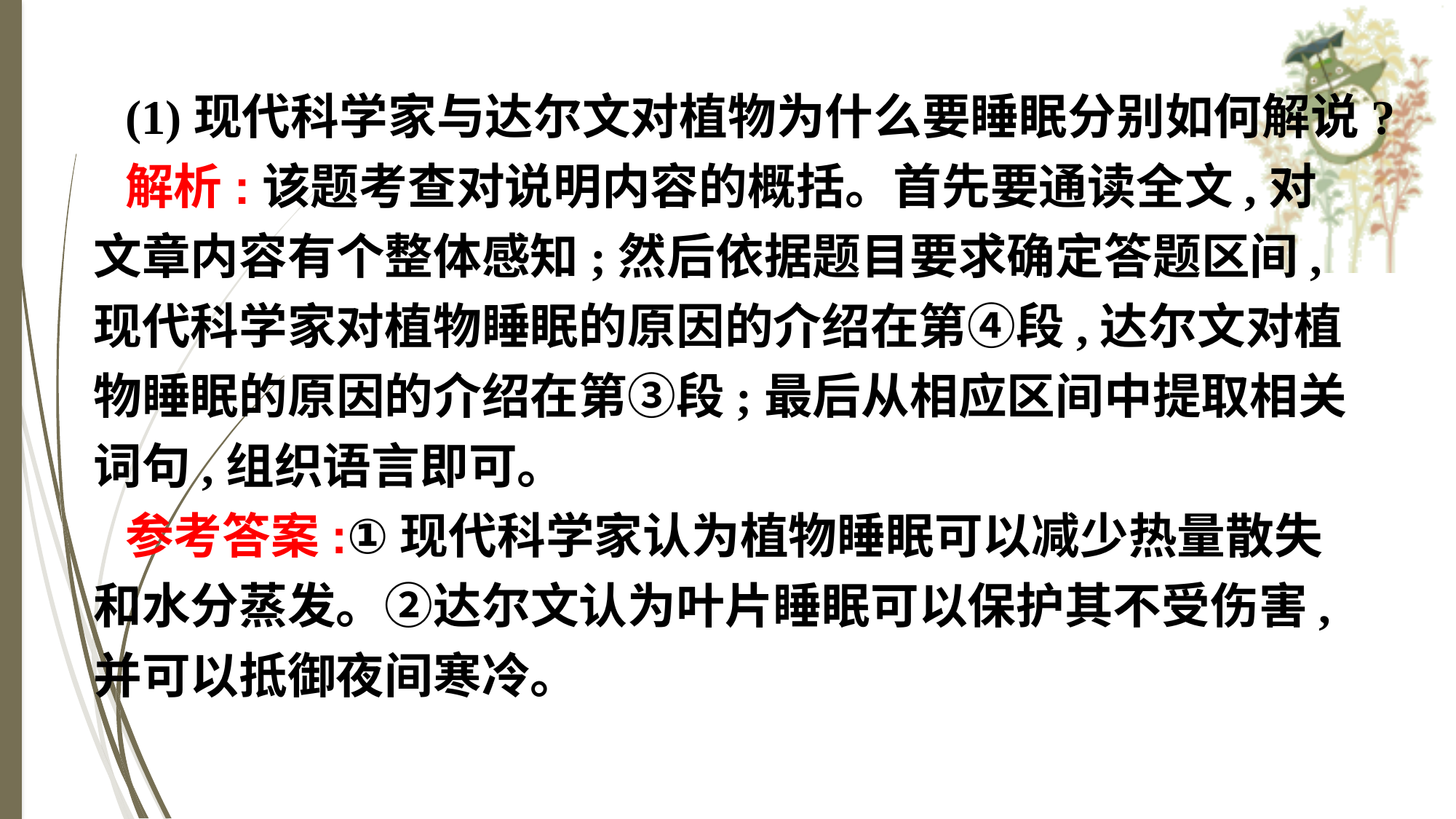

(1)现代科学家与达尔文对植物为什么要睡眠分别如何解说?
解析:该题考查对说明内容的概括。首先要通读全文,对文章内容有个整体感知;然后依据题目要求确定答题区间,现代科学家对植物睡眠的原因的介绍在第④段,达尔文对植物睡眠的原因的介绍在第③段;最后从相应区间中提取相关词句,组织语言即可。
参考答案:①现代科学家认为植物睡眠可以减少热量散失和水分蒸发。②达尔文认为叶片睡眠可以保护其不受伤害,并可以抵御夜间寒冷。